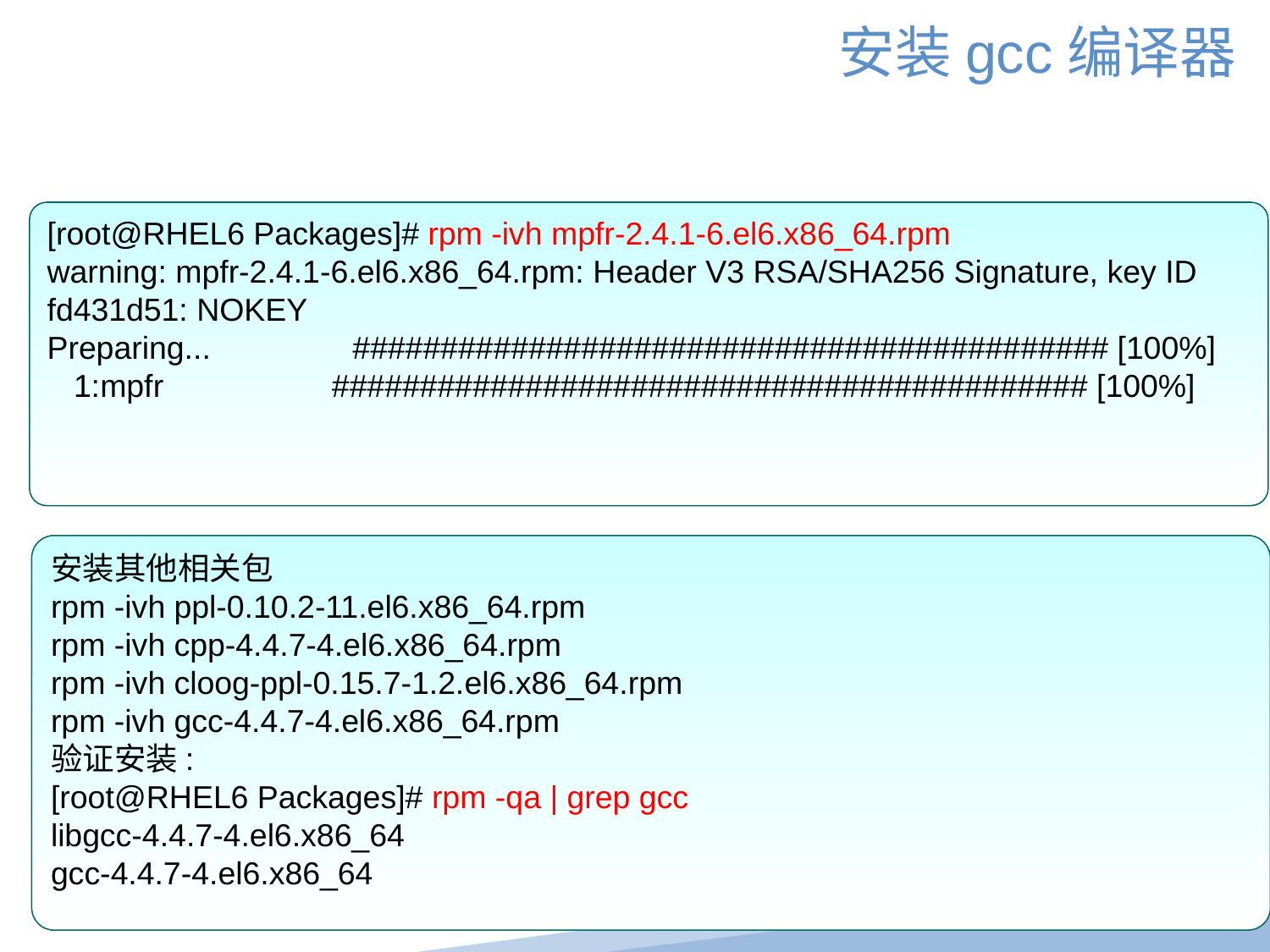

安装gcc编译器
[root@RHEL6 Packages]# rpm -ivh mpfr-2.4.1-6.el6.x86_64.rpm
warning: mpfr-2.4.1-6.el6.x86_64.rpm: Header V3 RSA/SHA256 Signature, key ID fd431d51: NOKEY
Preparing...                ########################################### [100%]
   1:mpfr                   ########################################### [100%]

安装其他相关包
rpm -ivh ppl-0.10.2-11.el6.x86_64.rpm
rpm -ivh cpp-4.4.7-4.el6.x86_64.rpm
rpm -ivh cloog-ppl-0.15.7-1.2.el6.x86_64.rpm
rpm -ivh gcc-4.4.7-4.el6.x86_64.rpm
验证安装:
[root@RHEL6 Packages]# rpm -qa | grep gcc
libgcc-4.4.7-4.el6.x86_64
gcc-4.4.7-4.el6.x86_64